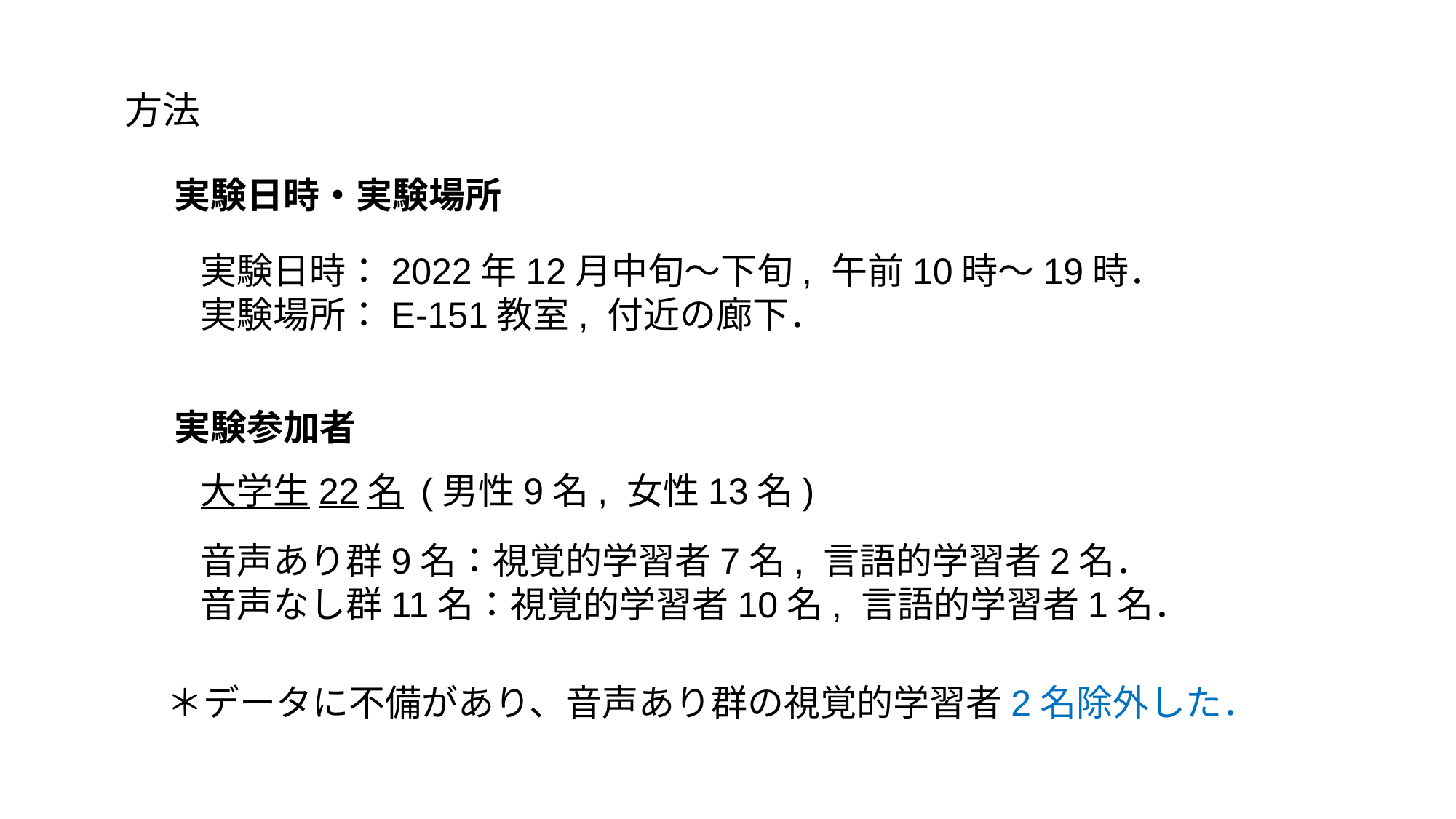

方法
実験日時・実験場所
実験日時：2022年12月中旬～下旬, 午前10時～19時．
実験場所：E-151教室, 付近の廊下．
実験参加者
大学生22名 (男性9名, 女性13名)
音声あり群9名：視覚的学習者7名, 言語的学習者2名．
音声なし群11名：視覚的学習者10名, 言語的学習者1名．
＊データに不備があり、音声あり群の視覚的学習者2名除外した．